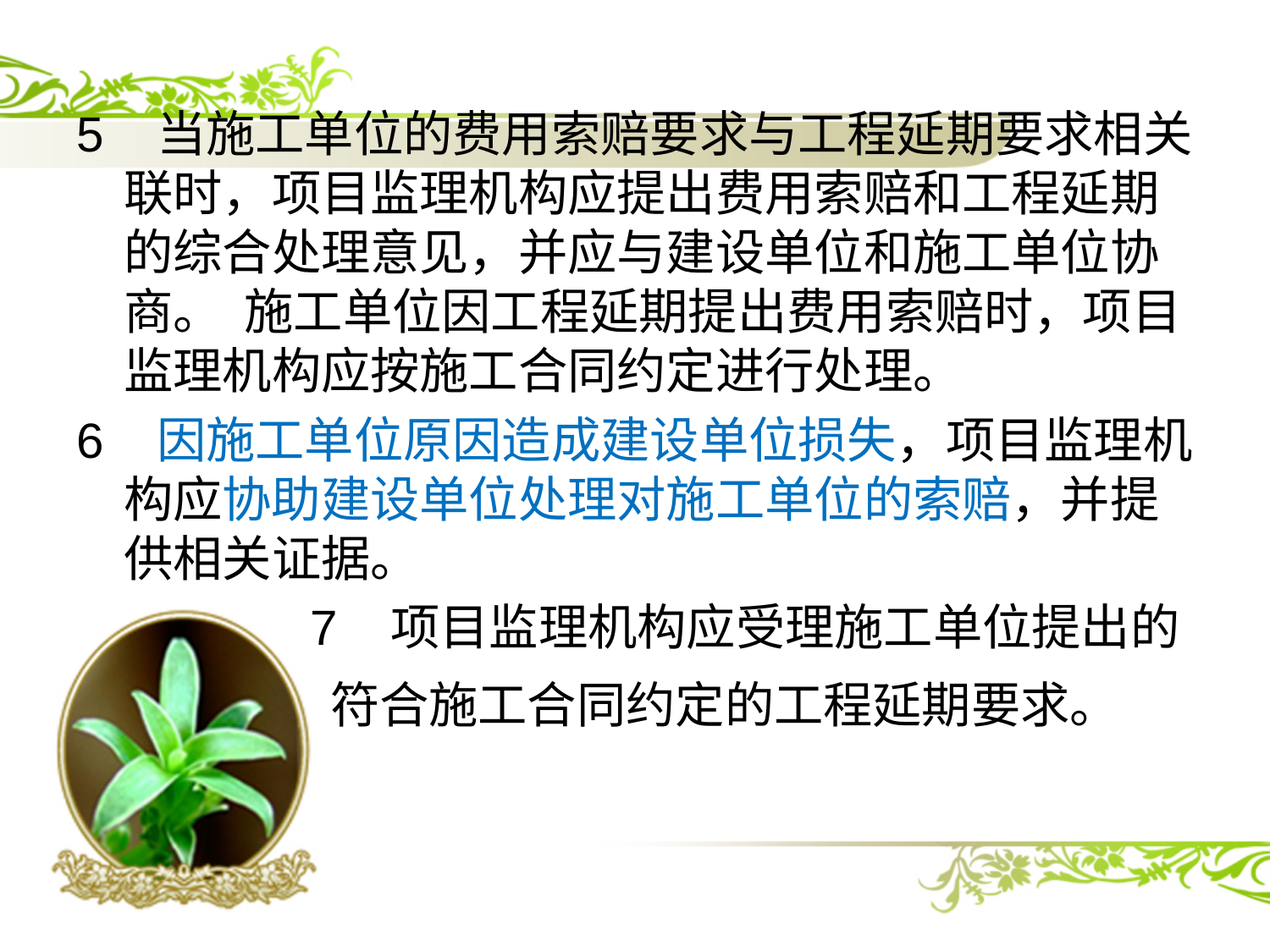

5   当施工单位的费用索赔要求与工程延期要求相关联时，项目监理机构应提出费用索赔和工程延期的综合处理意见，并应与建设单位和施工单位协商。  施工单位因工程延期提出费用索赔时，项目监理机构应按施工合同约定进行处理。
6   因施工单位原因造成建设单位损失，项目监理机构应协助建设单位处理对施工单位的索赔，并提供相关证据。
                 7   项目监理机构应受理施工单位提出的
                      符合施工合同约定的工程延期要求。